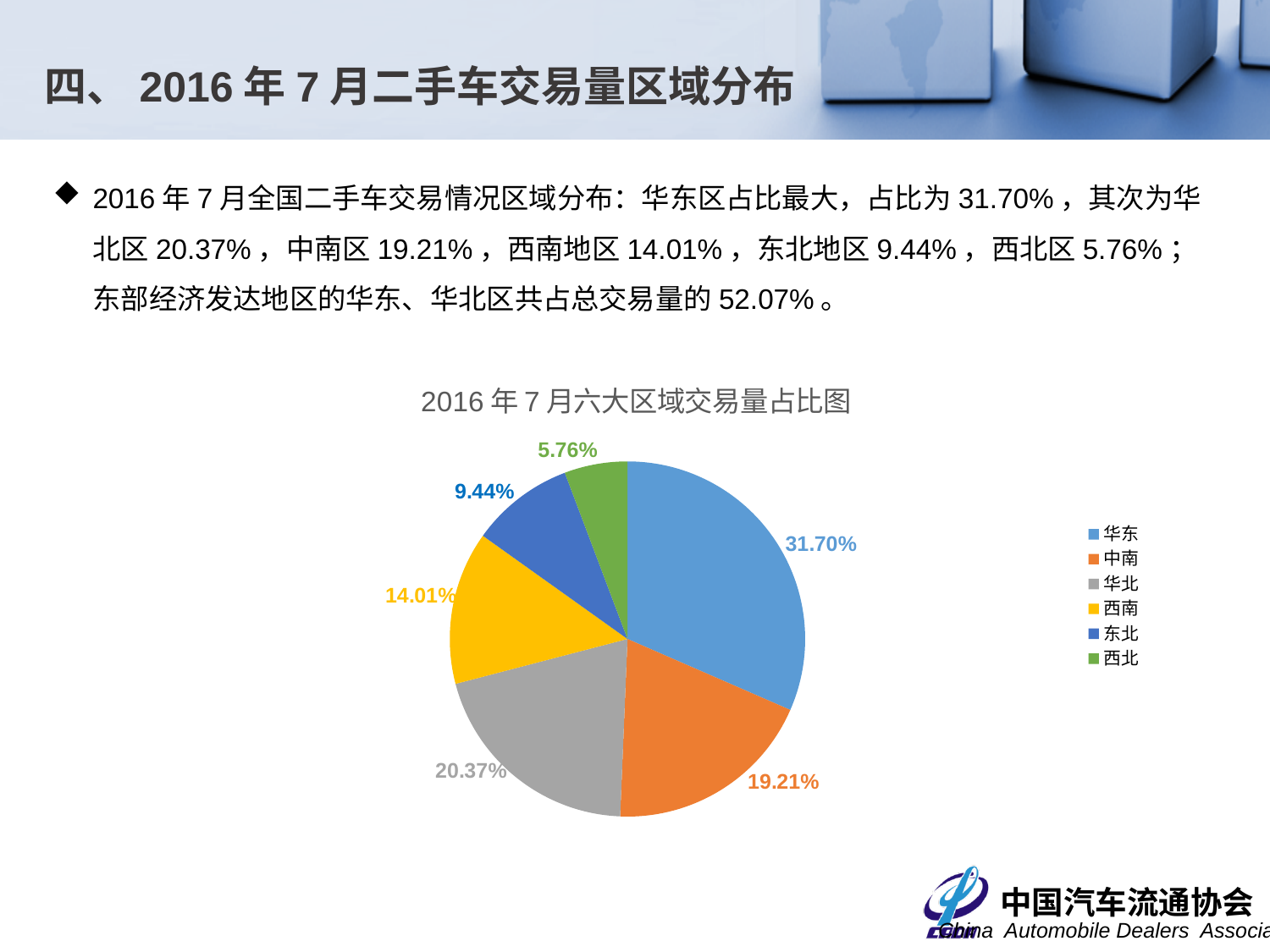

四、2016年7月二手车交易量区域分布
2016年7月全国二手车交易情况区域分布：华东区占比最大，占比为31.70%，其次为华北区20.37%，中南区19.21%，西南地区14.01%，东北地区9.44%，西北区5.76%；东部经济发达地区的华东、华北区共占总交易量的52.07%。

### Chart: 2016年7月六大区域交易量占比图

| Category | 交易占比 |
|---|---|
| 华东 | 0.31699704652397626 |
| 中南 | 0.19206491894902436 |
| 华北 | 0.2037421299774148 |
| 西南 | 0.14013105896919528 |
| 东北 | 0.09438888494657069 |
| 西北 | 0.05763438071211317 |